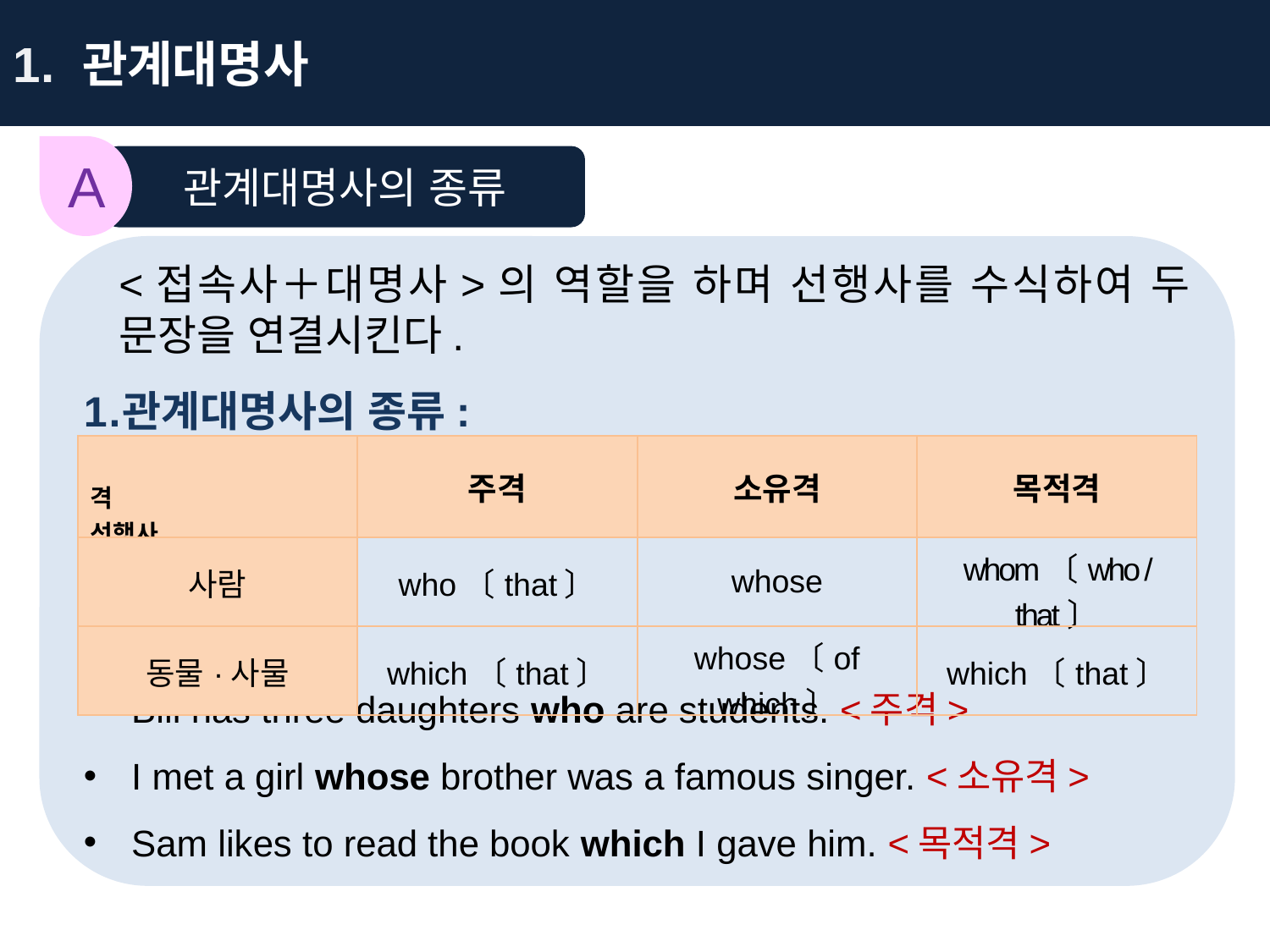

1. 관계대명사

A
관계대명사의 종류
<접속사＋대명사>의 역할을 하며 선행사를 수식하여 두 문장을 연결시킨다.
관계대명사의 종류:

Bill has three daughters who are students. <주격>
I met a girl whose brother was a famous singer. <소유격>
Sam likes to read the book which I gave him. <목적격>
| 격 선행사 | 주격 | 소유격 | 목적격 |
| --- | --- | --- | --- |
| 사람 | who〔that〕 | whose | whom〔who / that〕 |
| 동물·사물 | which〔that〕 | whose〔of which〕 | which〔that〕 |